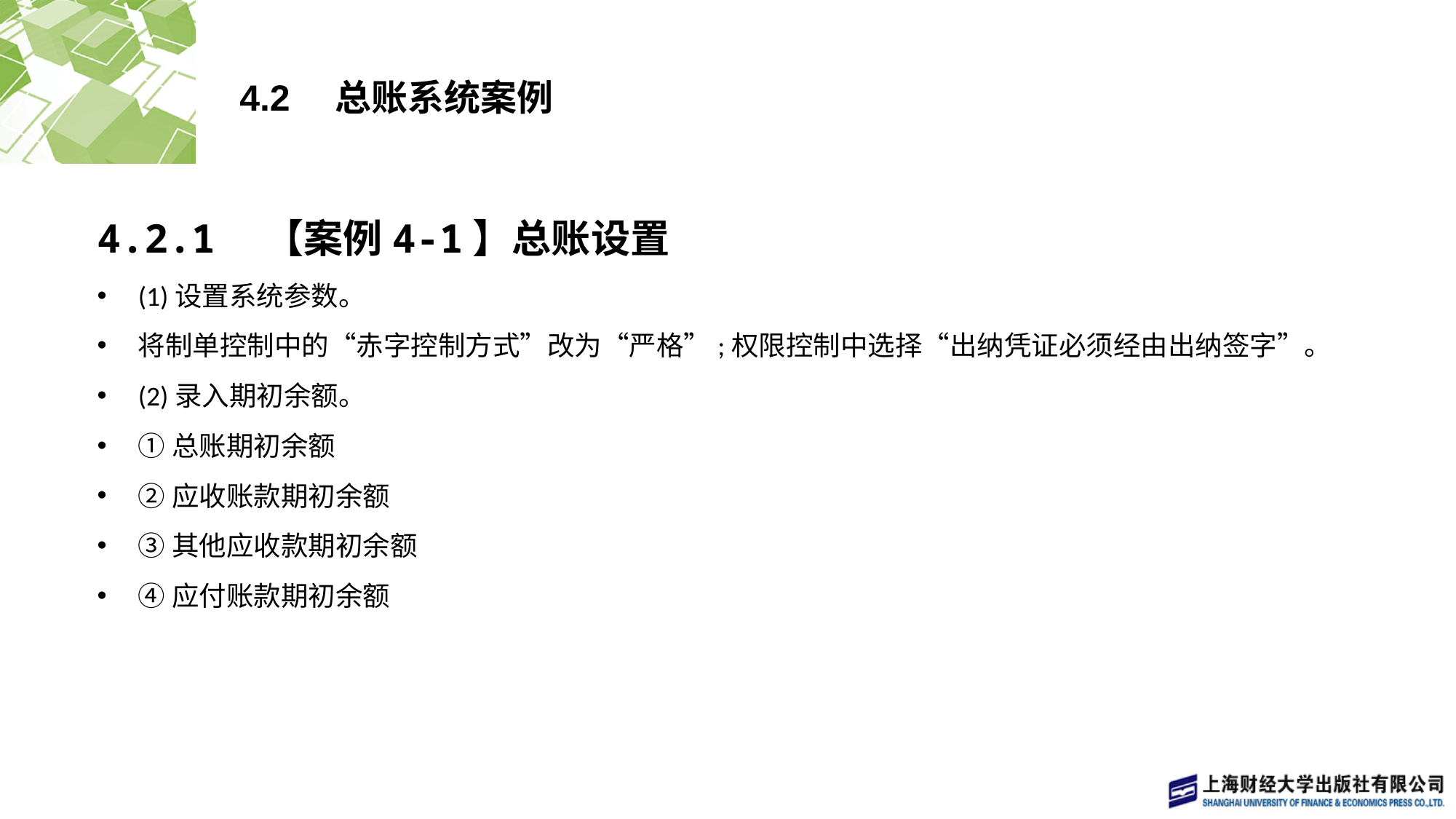

# 4.2　总账系统案例
4.2.1　【案例4-1】总账设置
(1)设置系统参数。
将制单控制中的“赤字控制方式”改为“严格”;权限控制中选择“出纳凭证必须经由出纳签字”。
(2)录入期初余额。
①总账期初余额
②应收账款期初余额
③其他应收款期初余额
④应付账款期初余额